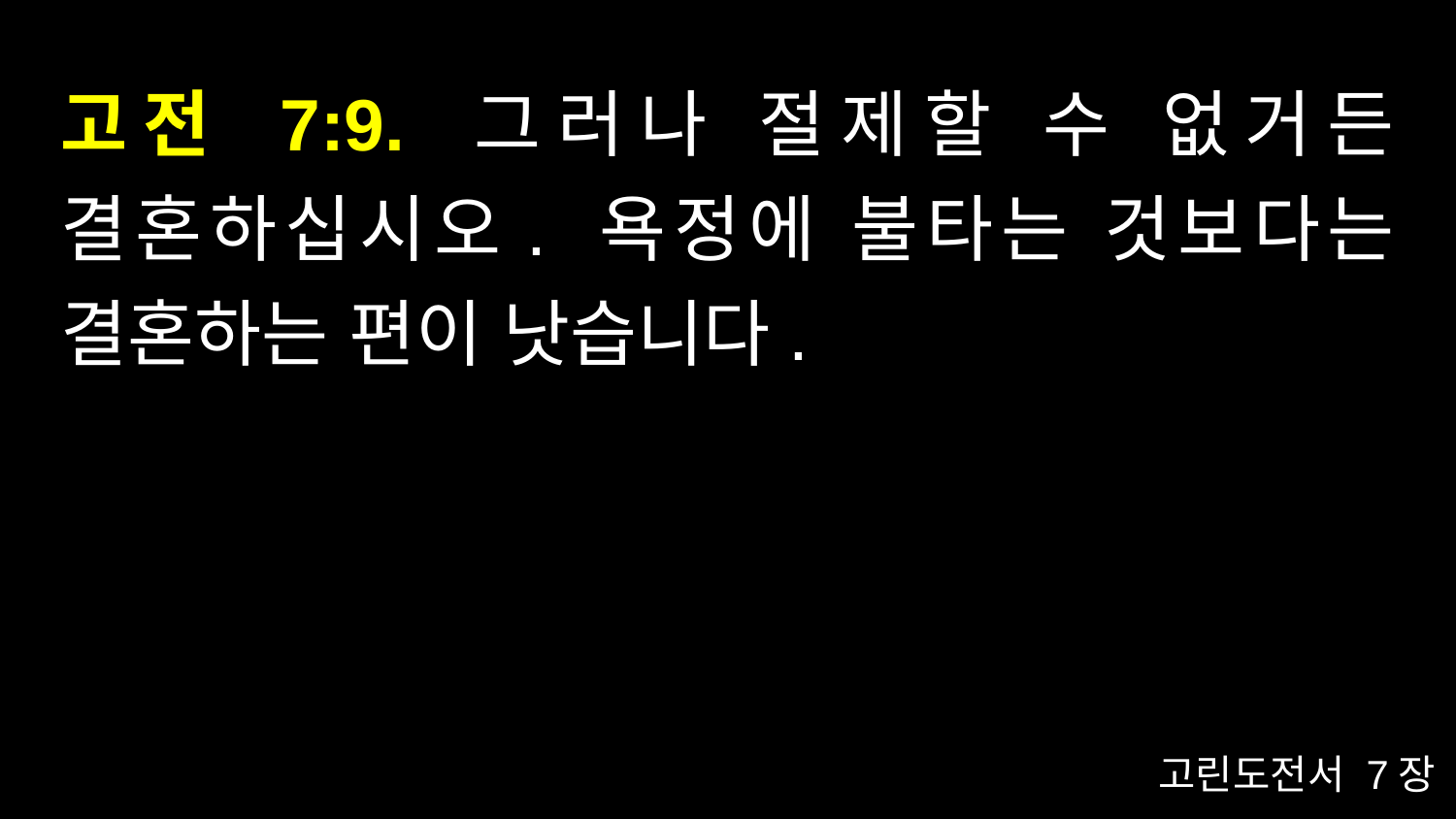

# 고전 7:9. 그러나 절제할 수 없거든 결혼하십시오. 욕정에 불타는 것보다는 결혼하는 편이 낫습니다.
고린도전서 7장